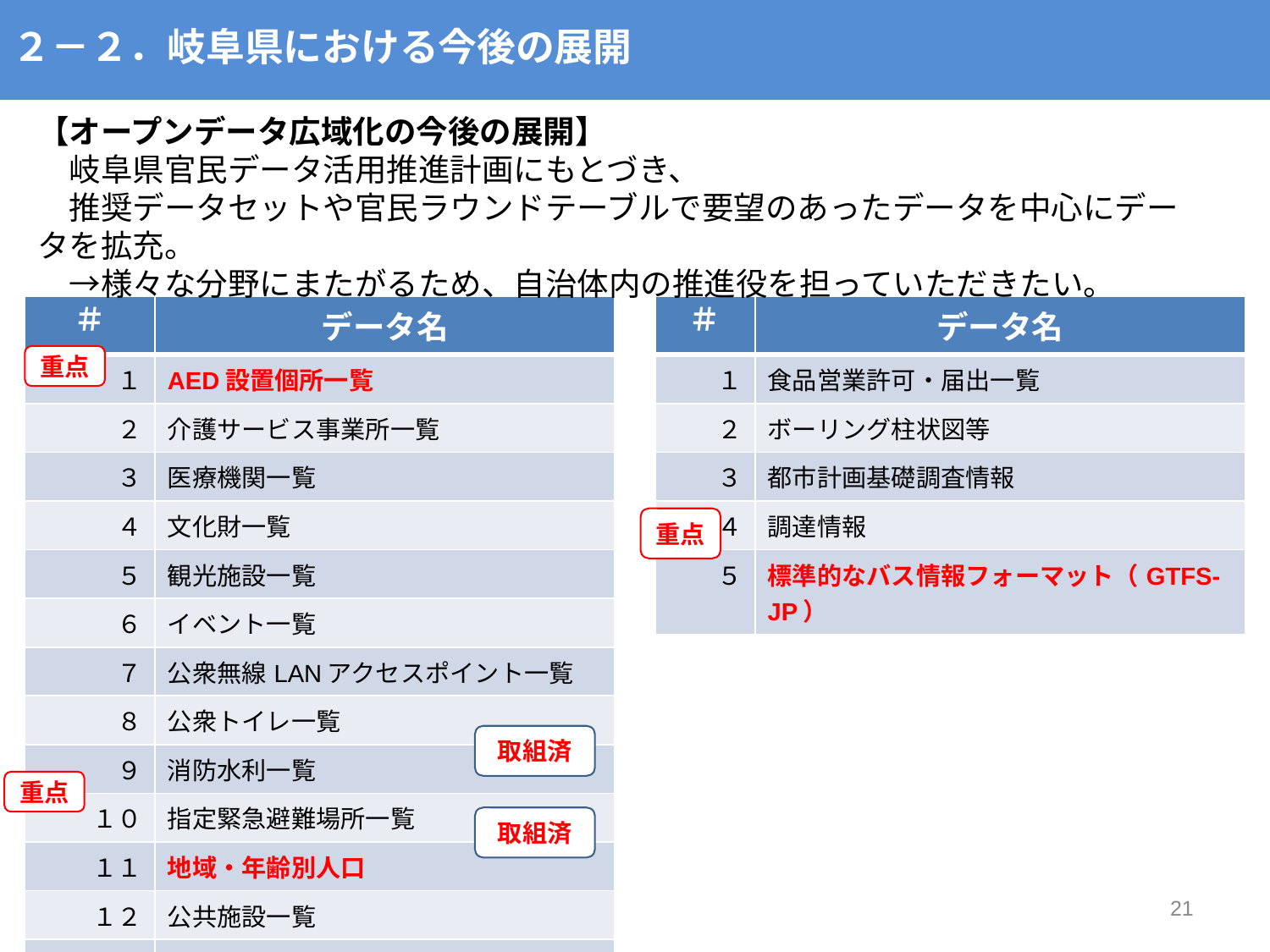

２－２．岐阜県における今後の展開
【オープンデータ広域化の今後の展開】
　岐阜県官民データ活用推進計画にもとづき、
　推奨データセットや官民ラウンドテーブルで要望のあったデータを中心にデータを拡充。
　→様々な分野にまたがるため、自治体内の推進役を担っていただきたい。
| ＃ | データ名 |
| --- | --- |
| １ | AED設置個所一覧 |
| ２ | 介護サービス事業所一覧 |
| ３ | 医療機関一覧 |
| ４ | 文化財一覧 |
| ５ | 観光施設一覧 |
| ６ | イベント一覧 |
| ７ | 公衆無線LANアクセスポイント一覧 |
| ８ | 公衆トイレ一覧 |
| ９ | 消防水利一覧 |
| １０ | 指定緊急避難場所一覧 |
| １１ | 地域・年齢別人口 |
| １２ | 公共施設一覧 |
| １３ | 子育て施設一覧 |
| １４ | オープンデータ一覧 |
| ＃ | データ名 |
| --- | --- |
| １ | 食品営業許可・届出一覧 |
| ２ | ボーリング柱状図等 |
| ３ | 都市計画基礎調査情報 |
| ４ | 調達情報 |
| ５ | 標準的なバス情報フォーマット（GTFS-JP） |
重点
重点
取組済
重点
取組済
21